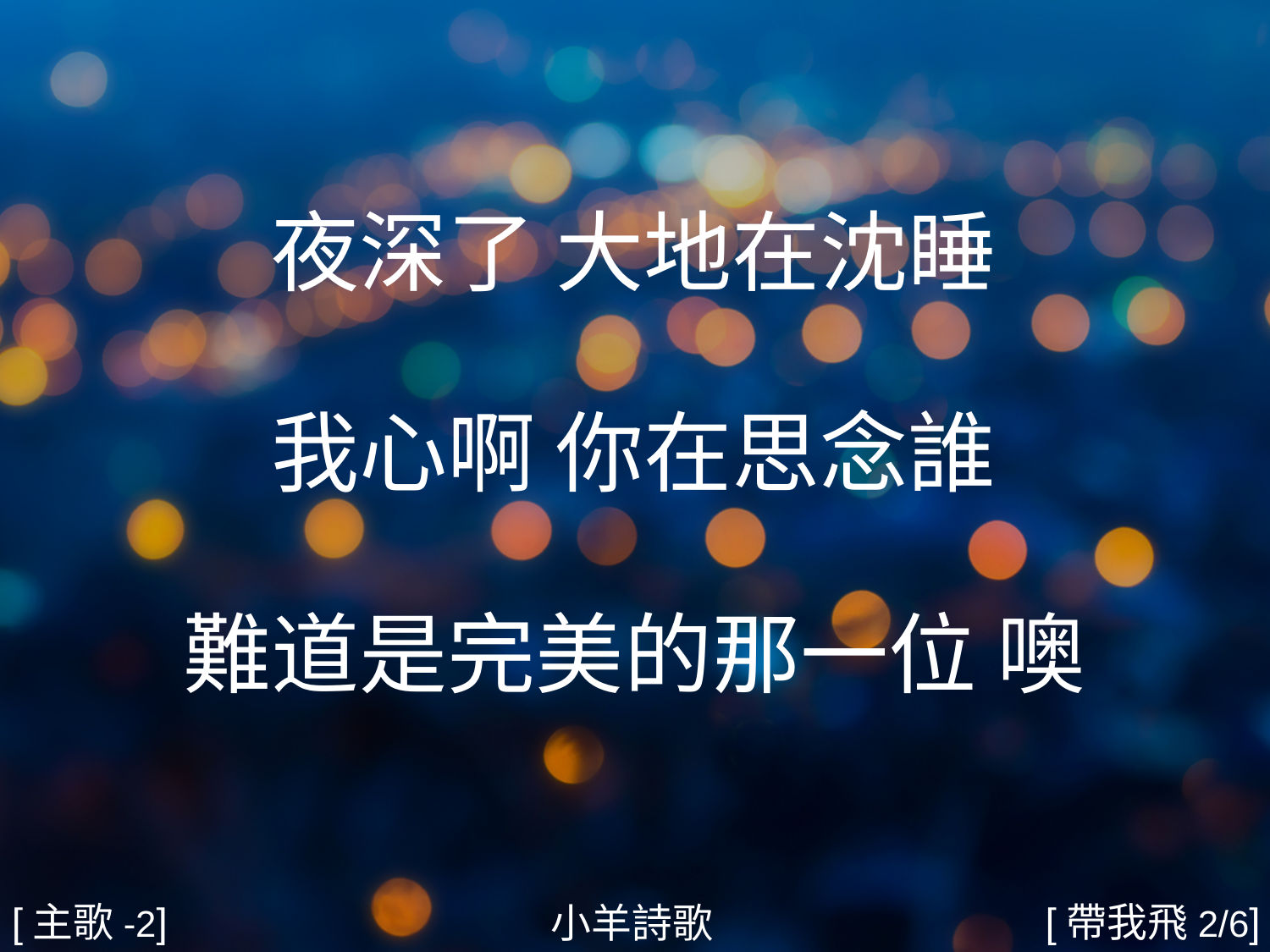

夜深了 大地在沈睡

我心啊 你在思念誰

難道是完美的那一位 噢
#

[主歌-2]
[帶我飛2/6]
小羊詩歌